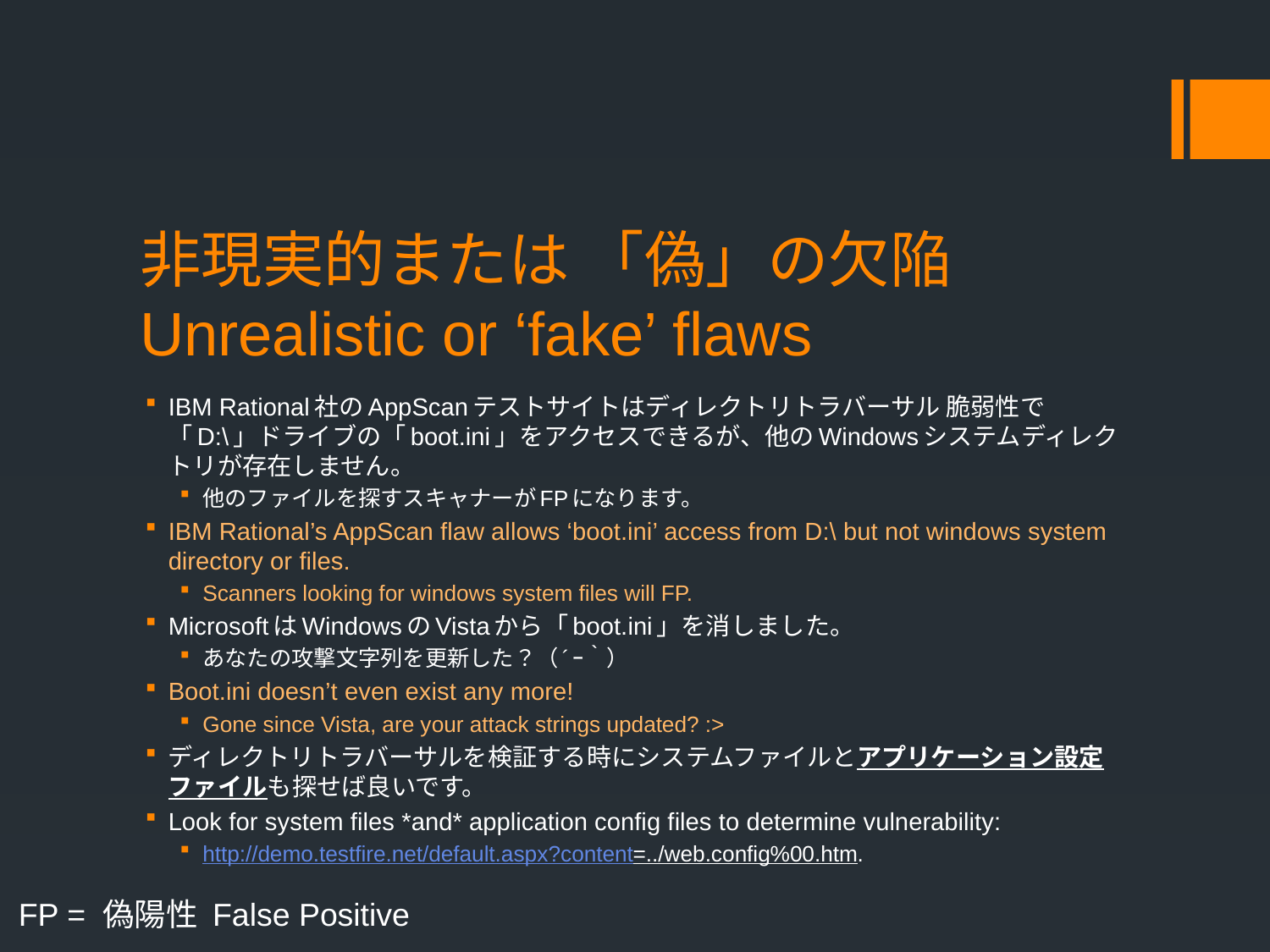

# 非現実的または 「偽」の欠陥 Unrealistic or ‘fake’ flaws
IBM Rational社のAppScanテストサイトはディレクトリトラバーサル 脆弱性で「D:\」ドライブの「boot.ini」をアクセスできるが、他のWindowsシステムディレクトリが存在しません。
他のファイルを探すスキャナーがFPになります。
IBM Rational’s AppScan flaw allows ‘boot.ini’ access from D:\ but not windows system directory or files.
Scanners looking for windows system files will FP.
MicrosoftはWindowsのVistaから「boot.ini」を消しました。
あなたの攻撃文字列を更新した？（´ｰ｀）
Boot.ini doesn’t even exist any more!
Gone since Vista, are your attack strings updated? :>
ディレクトリトラバーサルを検証する時にシステムファイルとアプリケーション設定ファイルも探せば良いです。
Look for system files *and* application config files to determine vulnerability:
http://demo.testfire.net/default.aspx?content=../web.config%00.htm.

FP = 偽陽性 False Positive